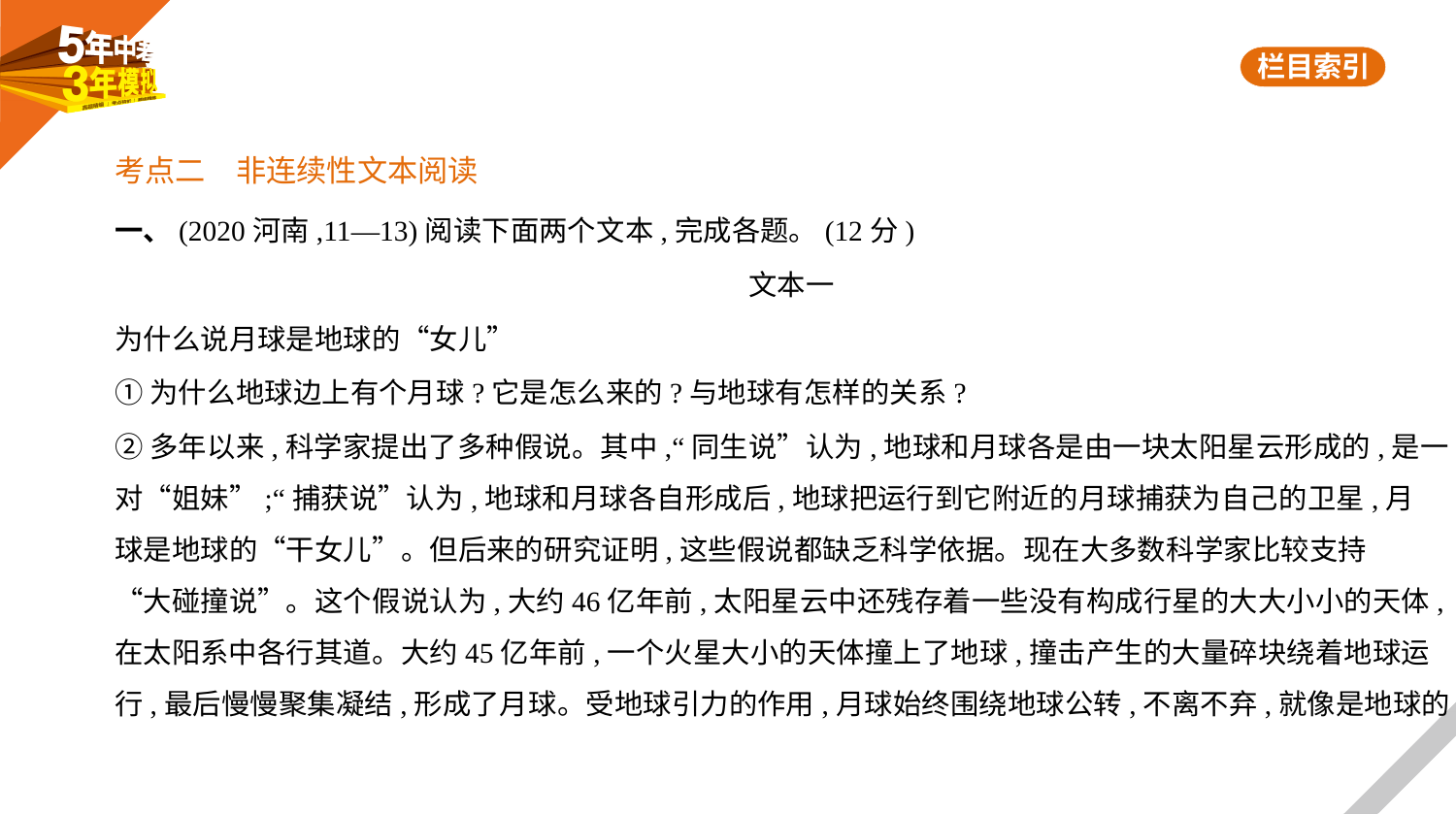

考点二　非连续性文本阅读
一、(2020河南,11—13)阅读下面两个文本,完成各题。(12分)
文本一
为什么说月球是地球的“女儿”
①为什么地球边上有个月球?它是怎么来的?与地球有怎样的关系?
②多年以来,科学家提出了多种假说。其中,“同生说”认为,地球和月球各是由一块太阳星云形成的,是一
对“姐妹”;“捕获说”认为,地球和月球各自形成后,地球把运行到它附近的月球捕获为自己的卫星,月
球是地球的“干女儿”。但后来的研究证明,这些假说都缺乏科学依据。现在大多数科学家比较支持
“大碰撞说”。这个假说认为,大约46亿年前,太阳星云中还残存着一些没有构成行星的大大小小的天体,
在太阳系中各行其道。大约45亿年前,一个火星大小的天体撞上了地球,撞击产生的大量碎块绕着地球运
行,最后慢慢聚集凝结,形成了月球。受地球引力的作用,月球始终围绕地球公转,不离不弃,就像是地球的